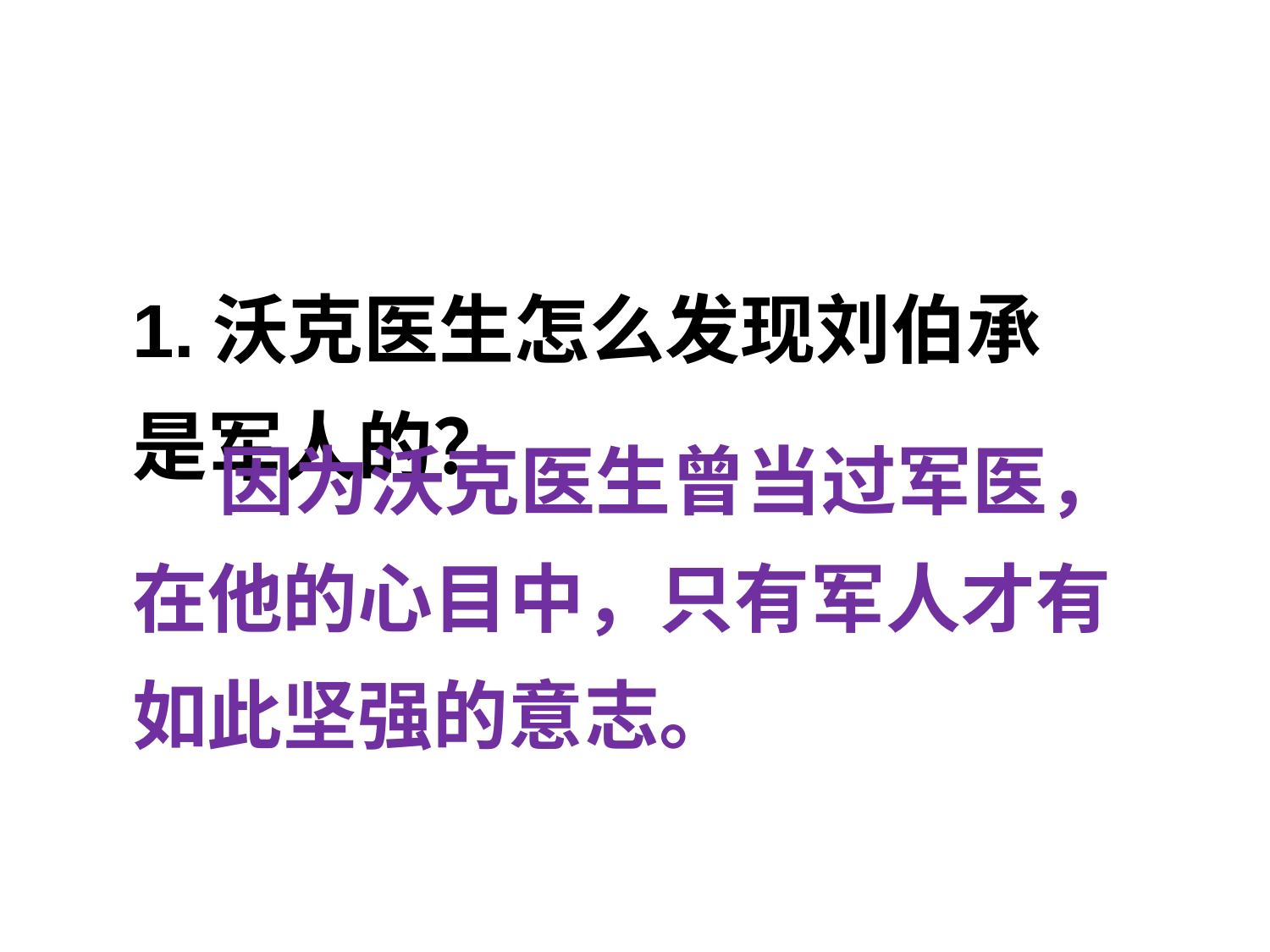

1.沃克医生怎么发现刘伯承是军人的？
    因为沃克医生曾当过军医，在他的心目中，只有军人才有如此坚强的意志。